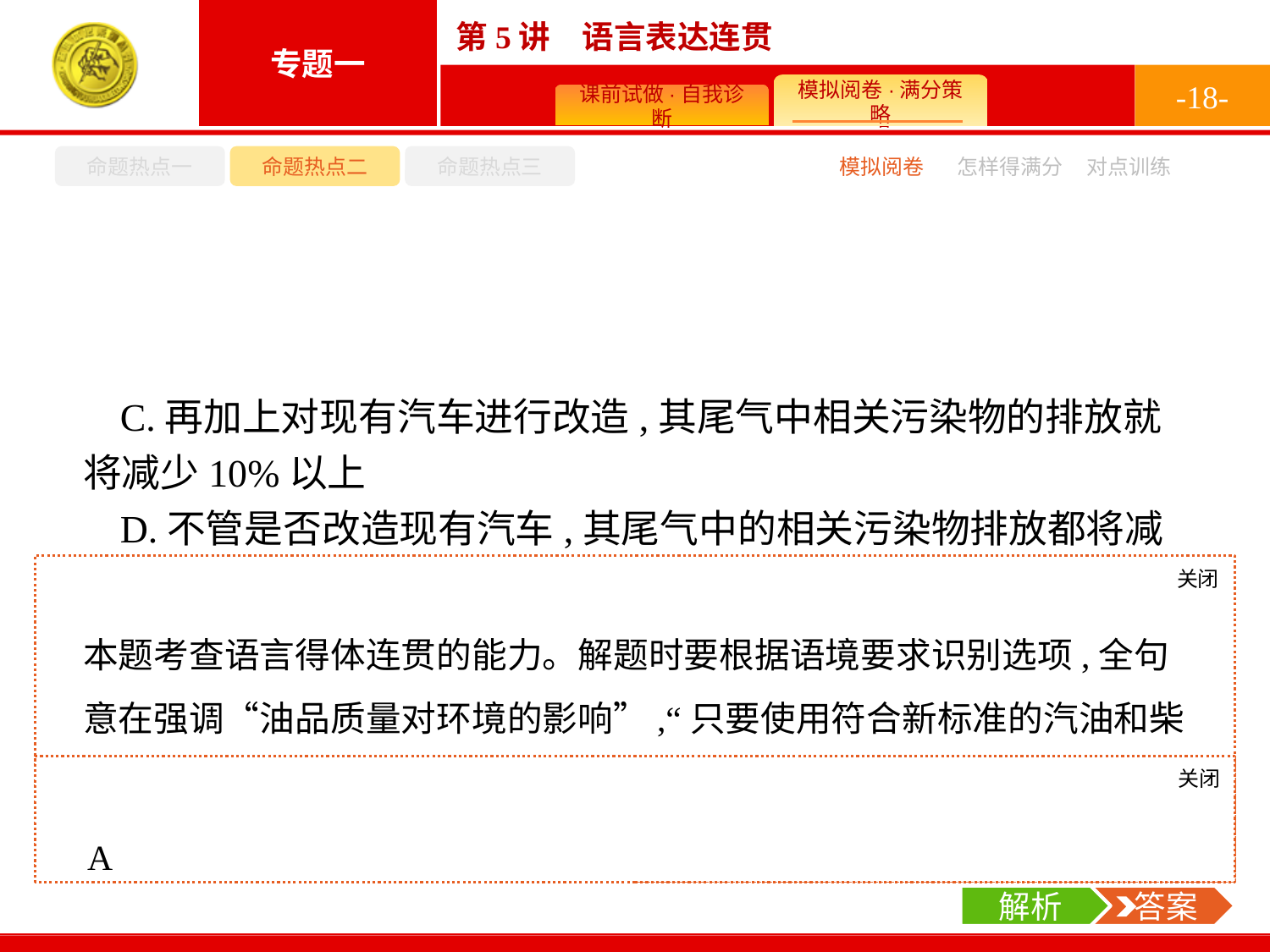

-18-
命题热点一
命题热点二
命题热点三
怎样得满分
模拟阅卷
对点训练
C.再加上对现有汽车进行改造,其尾气中相关污染物的排放就将减少10%以上
D.不管是否改造现有汽车,其尾气中的相关污染物排放都将减少10%

关闭
解析

本题考查语言得体连贯的能力。解题时要根据语境要求识别选项,全句意在强调“油品质量对环境的影响”,“只要使用符合新标准的汽油和柴油”,那么“即使现有汽车不做任何改造,其尾气中相关污染物的排放也能减少10%”,这种逻辑关系最为合理。

关闭
解析
  答案

A
解析
  答案